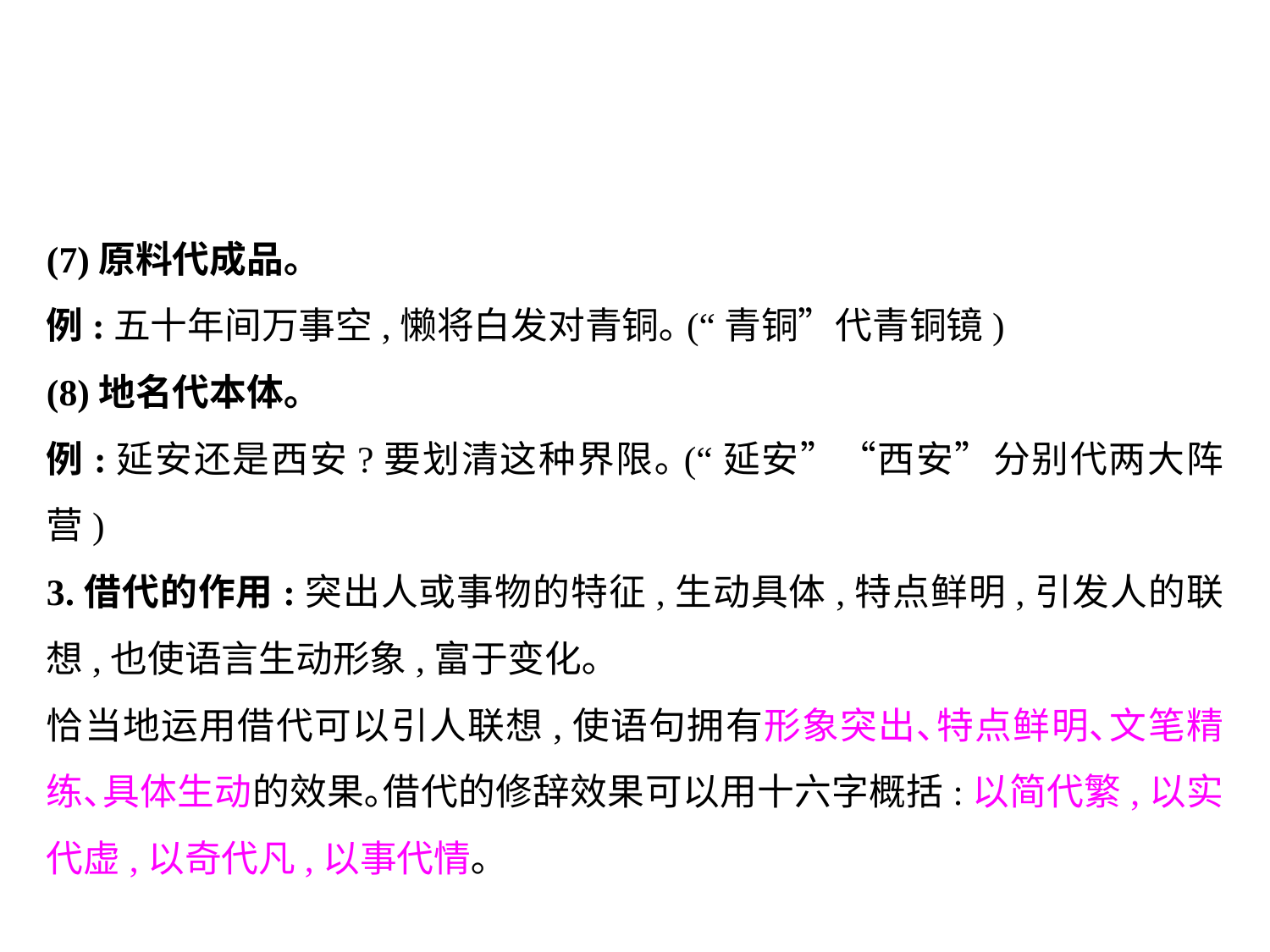

(7)原料代成品｡
例:五十年间万事空,懒将白发对青铜｡(“青铜”代青铜镜)
(8)地名代本体｡
例:延安还是西安?要划清这种界限｡(“延安”“西安”分别代两大阵营)
3.借代的作用:突出人或事物的特征,生动具体,特点鲜明,引发人的联想,也使语言生动形象,富于变化｡
恰当地运用借代可以引人联想,使语句拥有形象突出､特点鲜明､文笔精练､具体生动的效果｡借代的修辞效果可以用十六字概括:以简代繁,以实代虚,以奇代凡,以事代情｡